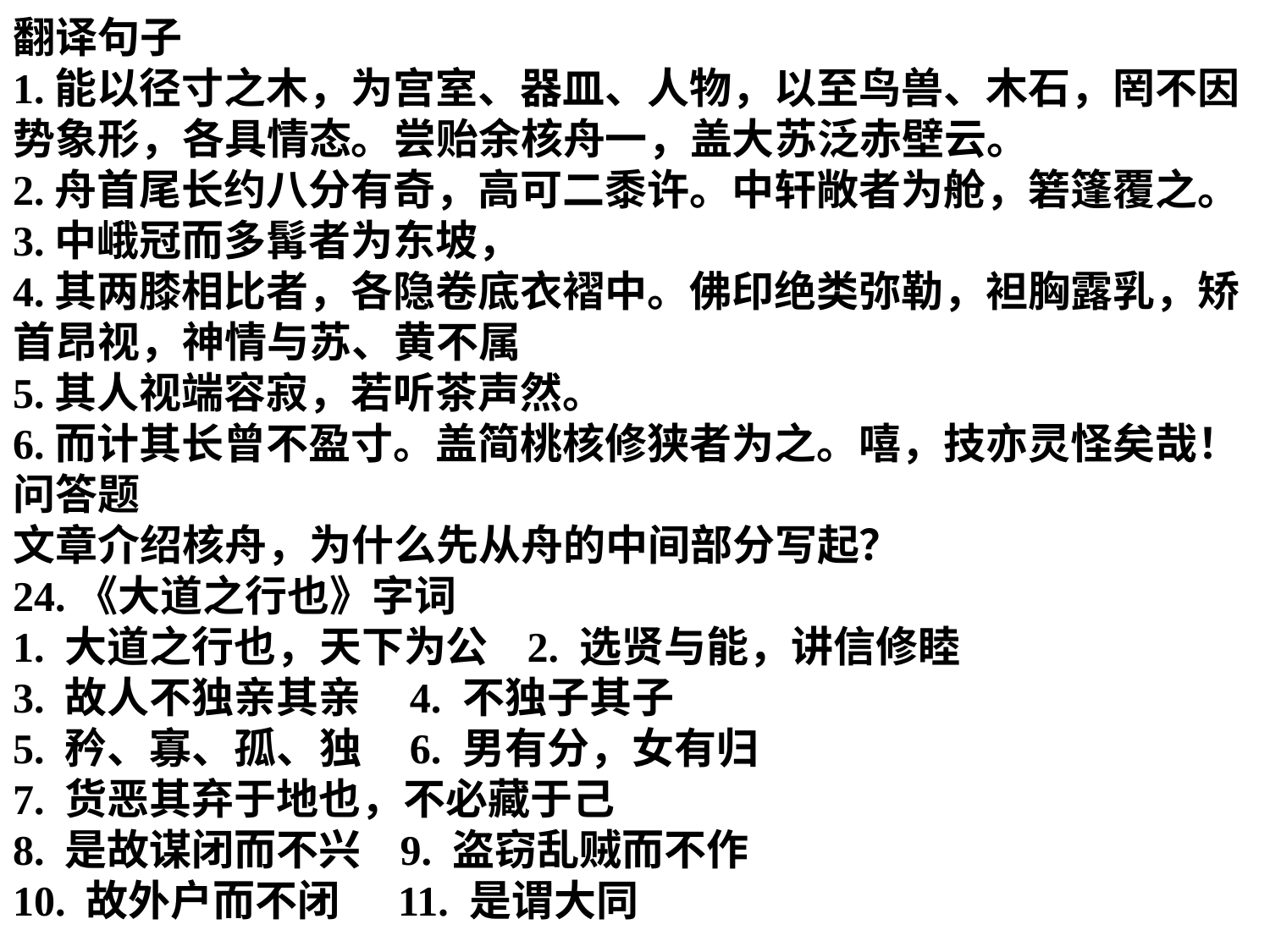

翻译句子
1.能以径寸之木，为宫室、器皿、人物，以至鸟兽、木石，罔不因势象形，各具情态。尝贻余核舟一，盖大苏泛赤壁云。
2.舟首尾长约八分有奇，高可二黍许。中轩敞者为舱，箬篷覆之。
3.中峨冠而多髯者为东坡，
4.其两膝相比者，各隐卷底衣褶中。佛印绝类弥勒，袒胸露乳，矫首昂视，神情与苏、黄不属
5.其人视端容寂，若听茶声然。
6.而计其长曾不盈寸。盖简桃核修狭者为之。嘻，技亦灵怪矣哉！
问答题
文章介绍核舟，为什么先从舟的中间部分写起？
24.《大道之行也》字词
1. 大道之行也，天下为公   2. 选贤与能，讲信修睦
3. 故人不独亲其亲    4. 不独子其子
5. 矜、寡、孤、独    6. 男有分，女有归
7. 货恶其弃于地也，不必藏于己
8. 是故谋闭而不兴   9. 盗窃乱贼而不作
10. 故外户而不闭     11. 是谓大同